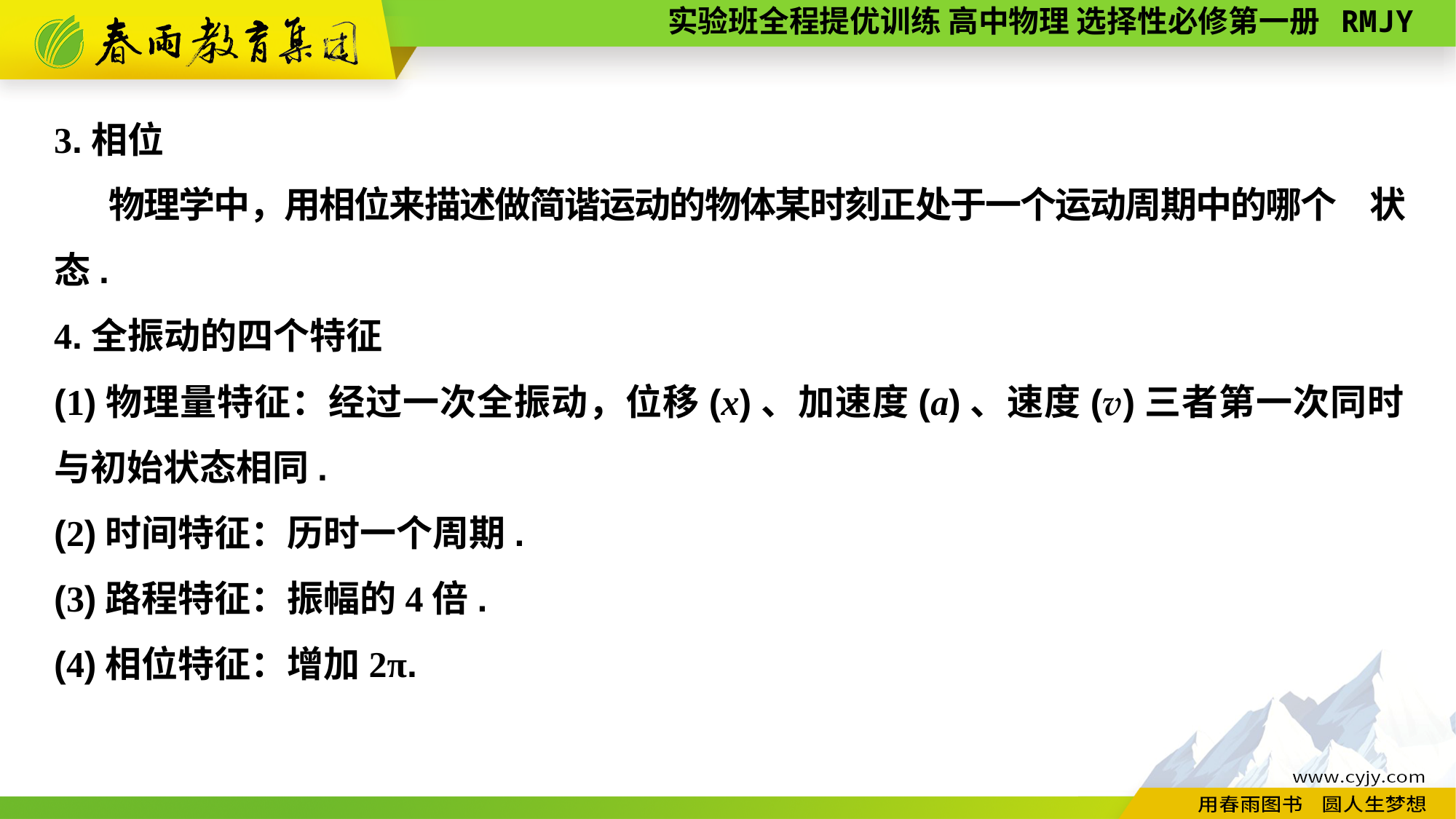

3.相位
物理学中，用相位来描述做简谐运动的物体某时刻正处于一个运动周期中的哪个     状态.
4.全振动的四个特征
(1)物理量特征：经过一次全振动，位移(x)、加速度(a)、速度(v)三者第一次同时与初始状态相同.
(2)时间特征：历时一个周期.
(3)路程特征：振幅的4倍.
(4)相位特征：增加2π.